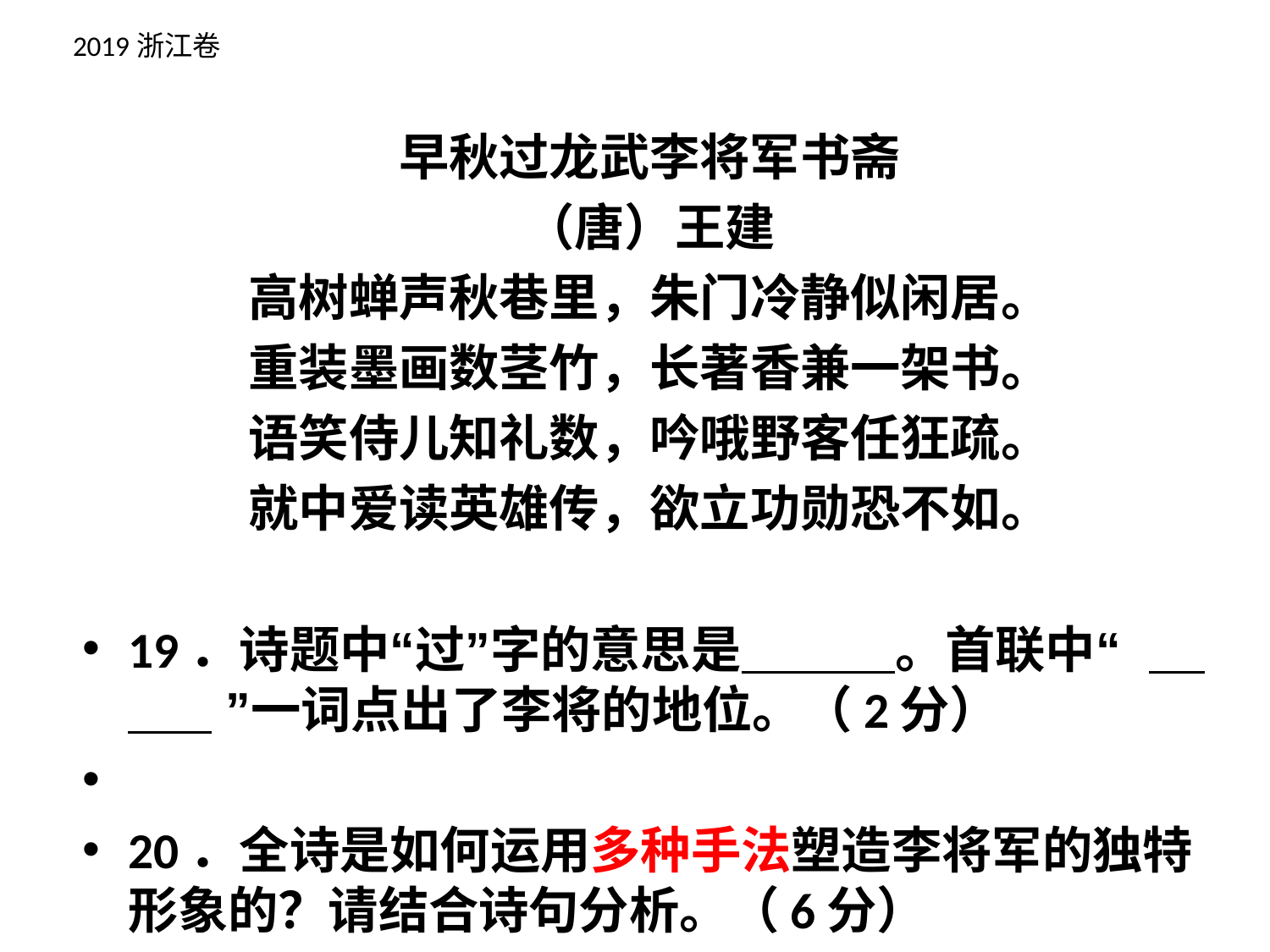

# 2019浙江卷
早秋过龙武李将军书斋
（唐）王建
高树蝉声秋巷里，朱门冷静似闲居。
重装墨画数茎竹，长著香兼一架书。
语笑侍儿知礼数，吟哦野客任狂疏。
就中爱读英雄传，欲立功勋恐不如。

19．诗题中“过”字的意思是           。首联中“              ”一词点出了李将的地位。（2分）

20．全诗是如何运用多种手法塑造李将军的独特形象的？请结合诗句分析。（6分）